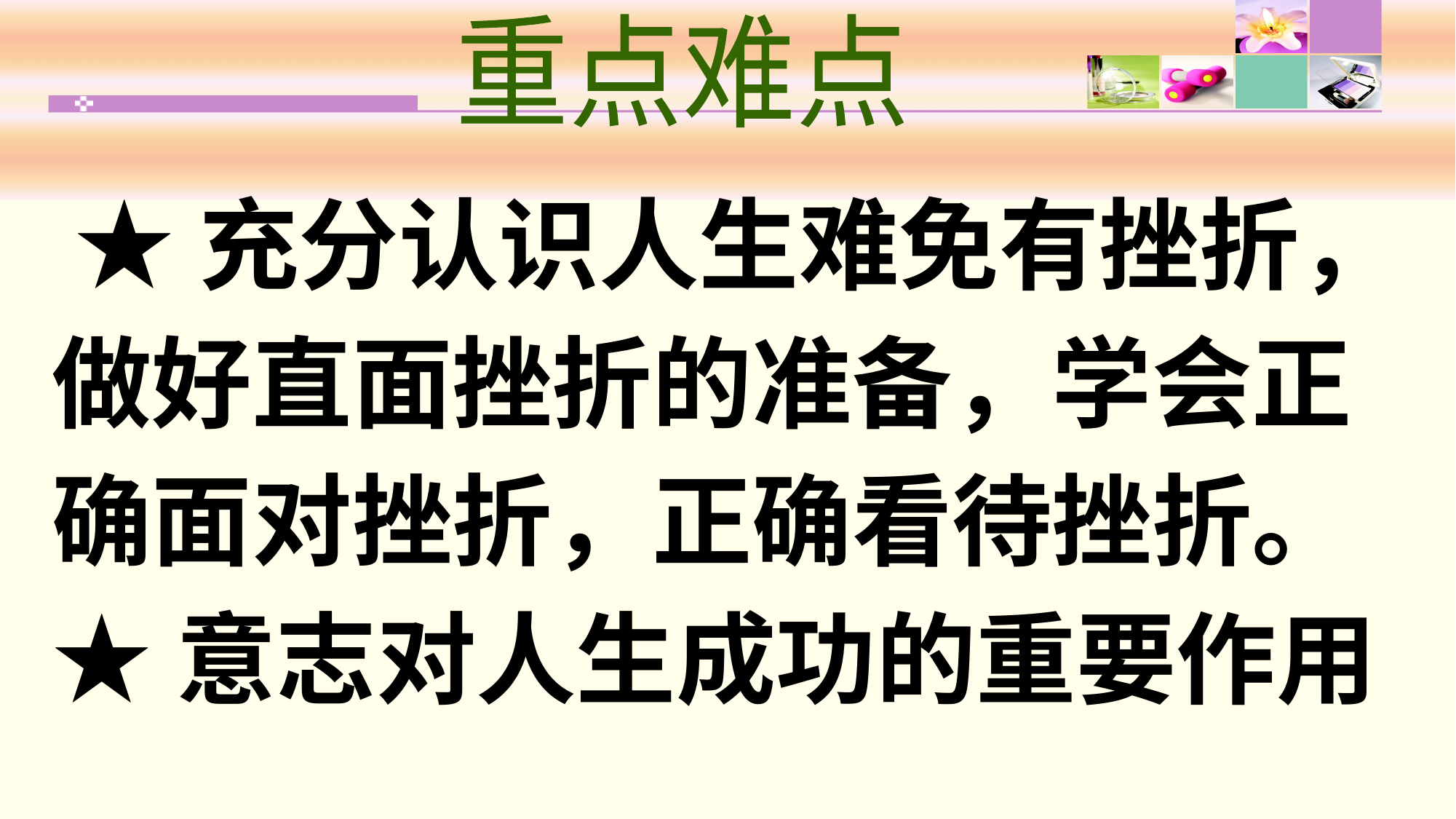

重点难点
 ★充分认识人生难免有挫折，做好直面挫折的准备，学会正确面对挫折，正确看待挫折。
★意志对人生成功的重要作用